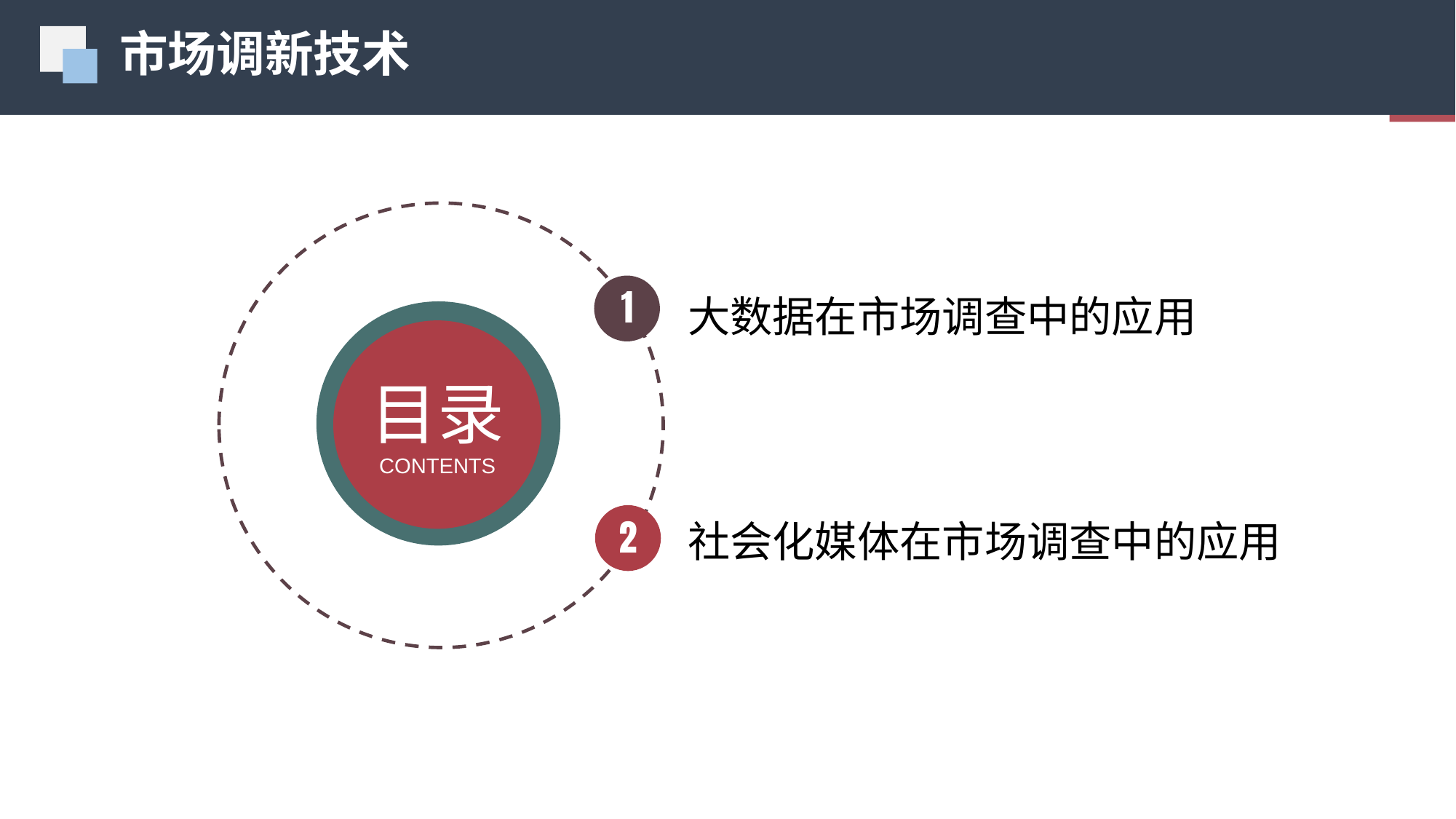

市场调新技术

01

大数据在市场调查中的应用
1

目录
CONTENTS
社会化媒体在市场调查中的应用
2